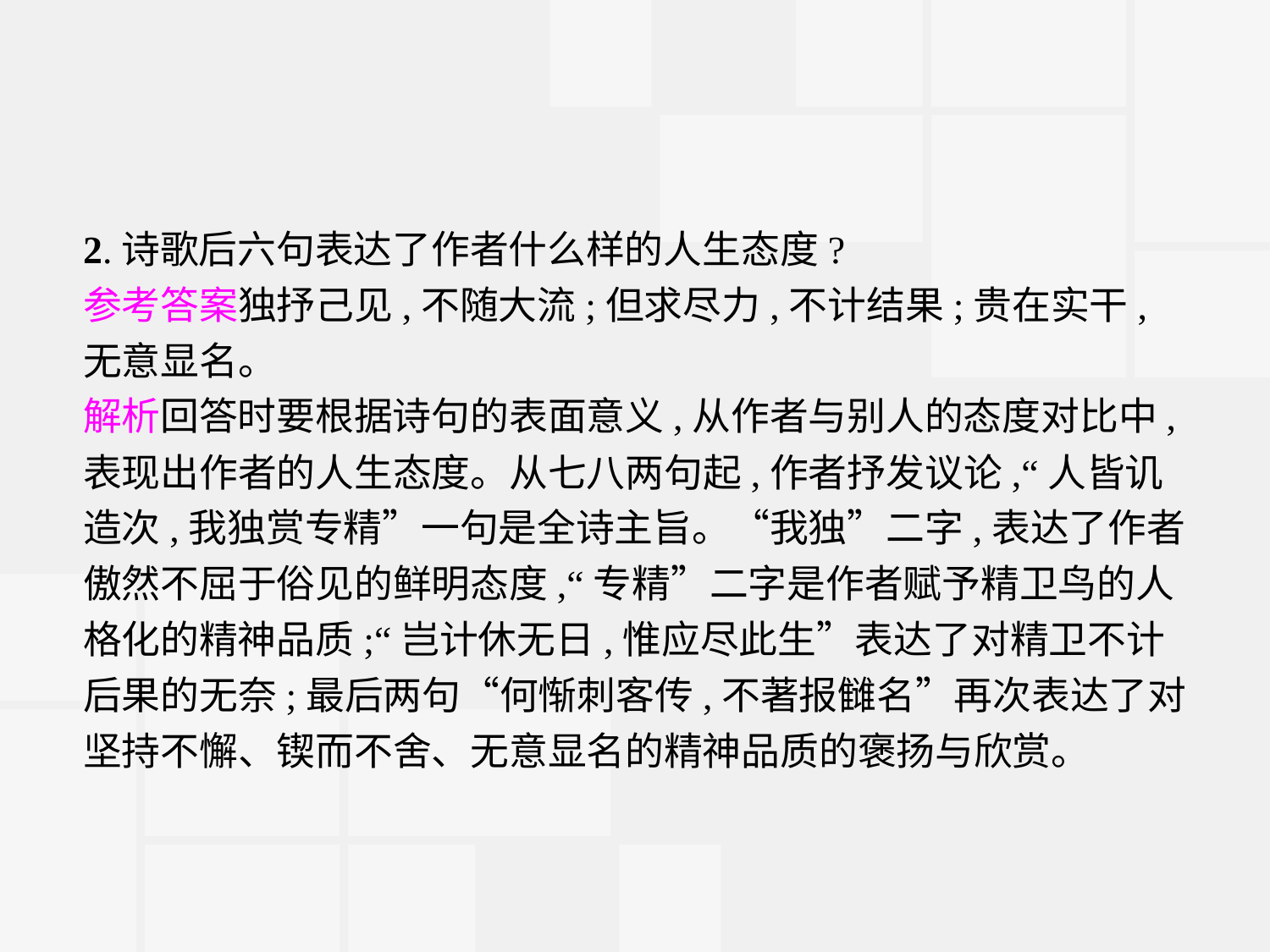

2.诗歌后六句表达了作者什么样的人生态度?
参考答案独抒己见,不随大流;但求尽力,不计结果;贵在实干,无意显名。
解析回答时要根据诗句的表面意义,从作者与别人的态度对比中,表现出作者的人生态度。从七八两句起,作者抒发议论,“人皆讥造次,我独赏专精”一句是全诗主旨。“我独”二字,表达了作者傲然不屈于俗见的鲜明态度,“专精”二字是作者赋予精卫鸟的人格化的精神品质;“岂计休无日,惟应尽此生”表达了对精卫不计后果的无奈;最后两句“何惭刺客传,不著报雠名”再次表达了对坚持不懈、锲而不舍、无意显名的精神品质的褒扬与欣赏。